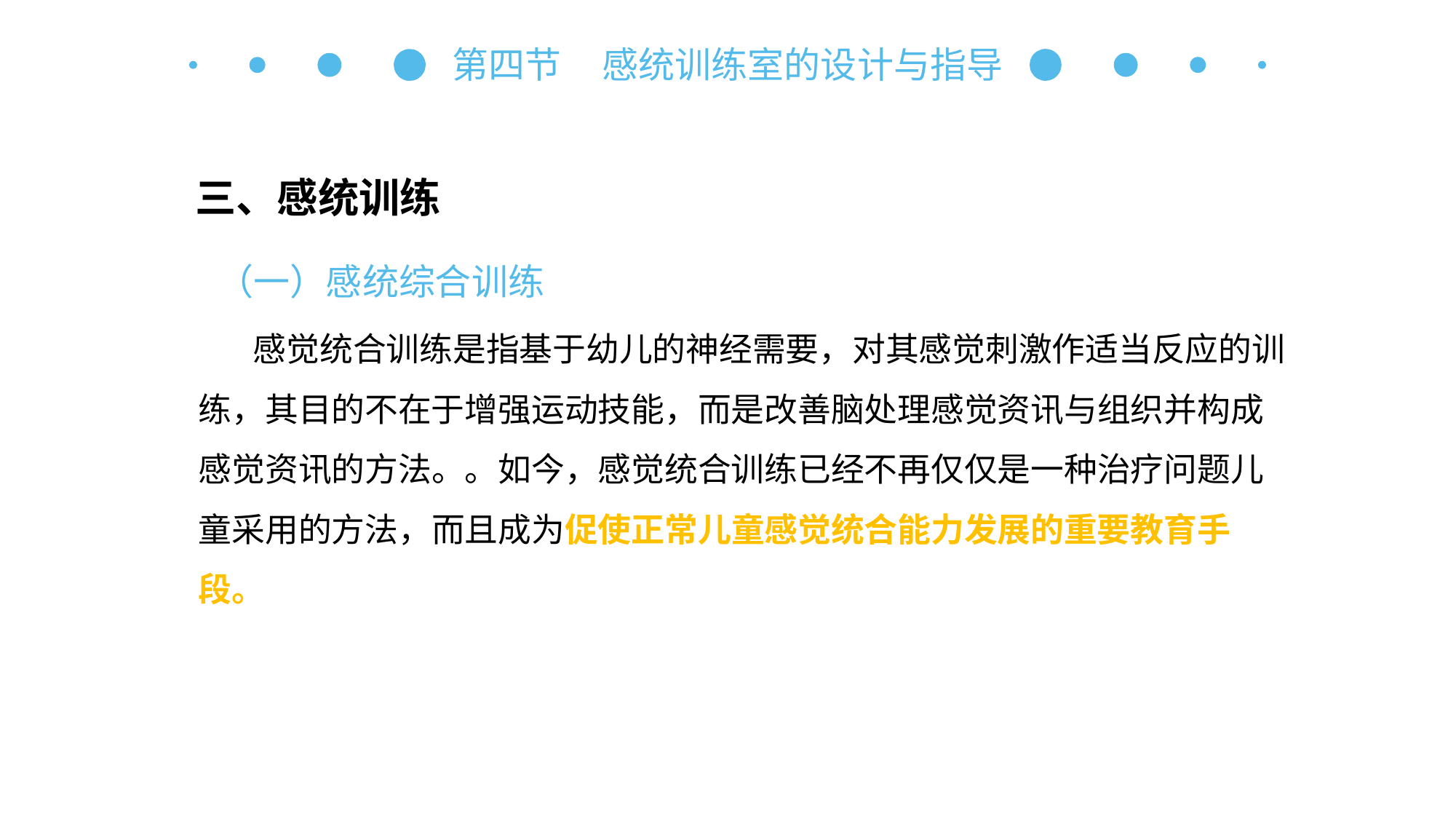

第四节     感统训练室的设计与指导

三、感统训练
（一）感统综合训练
感觉统合训练是指基于幼儿的神经需要，对其感觉刺激作适当反应的训练，其目的不在于增强运动技能，而是改善脑处理感觉资讯与组织并构成感觉资讯的方法。。如今，感觉统合训练已经不再仅仅是一种治疗问题儿童采用的方法，而且成为促使正常儿童感觉统合能力发展的重要教育手段。

自主